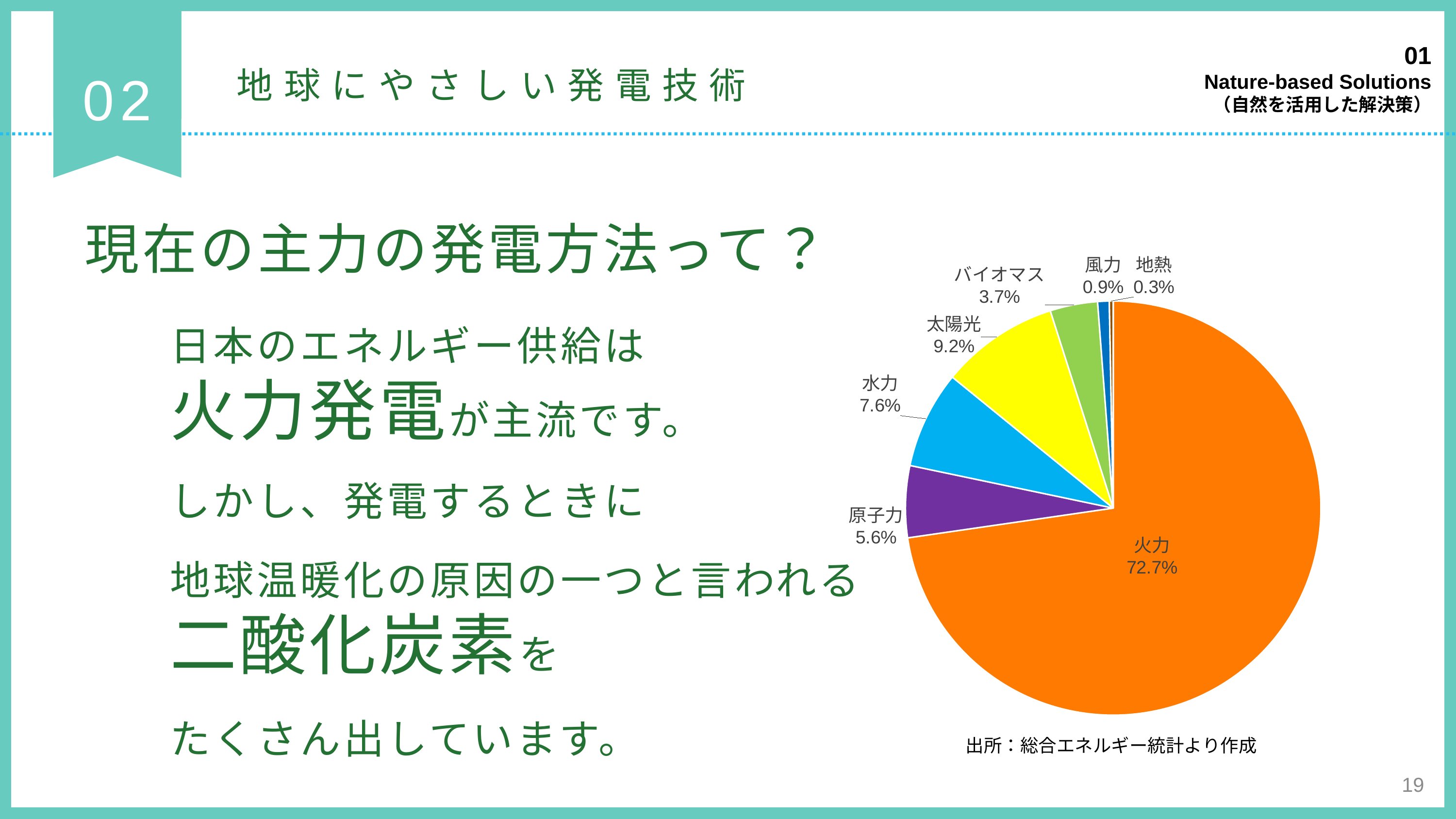

01
Nature-based Solutions
（自然を活用した解決策）
02
地球にやさしい発電技術

現在の主力の発電方法って？

### Chart

| Category |  |
|---|---|
| 火力 | 72.7 |
| 原子力 | 5.6 |
| 水力 | 7.6 |
| 太陽光 | 9.2 |
| バイオマス | 3.7 |
| 風力 | 0.9 |
| 地熱 | 0.3 |
日本のエネルギー供給は
火力発電が主流です。

しかし、発電するときに
地球温暖化の原因の一つと言われる
二酸化炭素を
たくさん出しています。

19